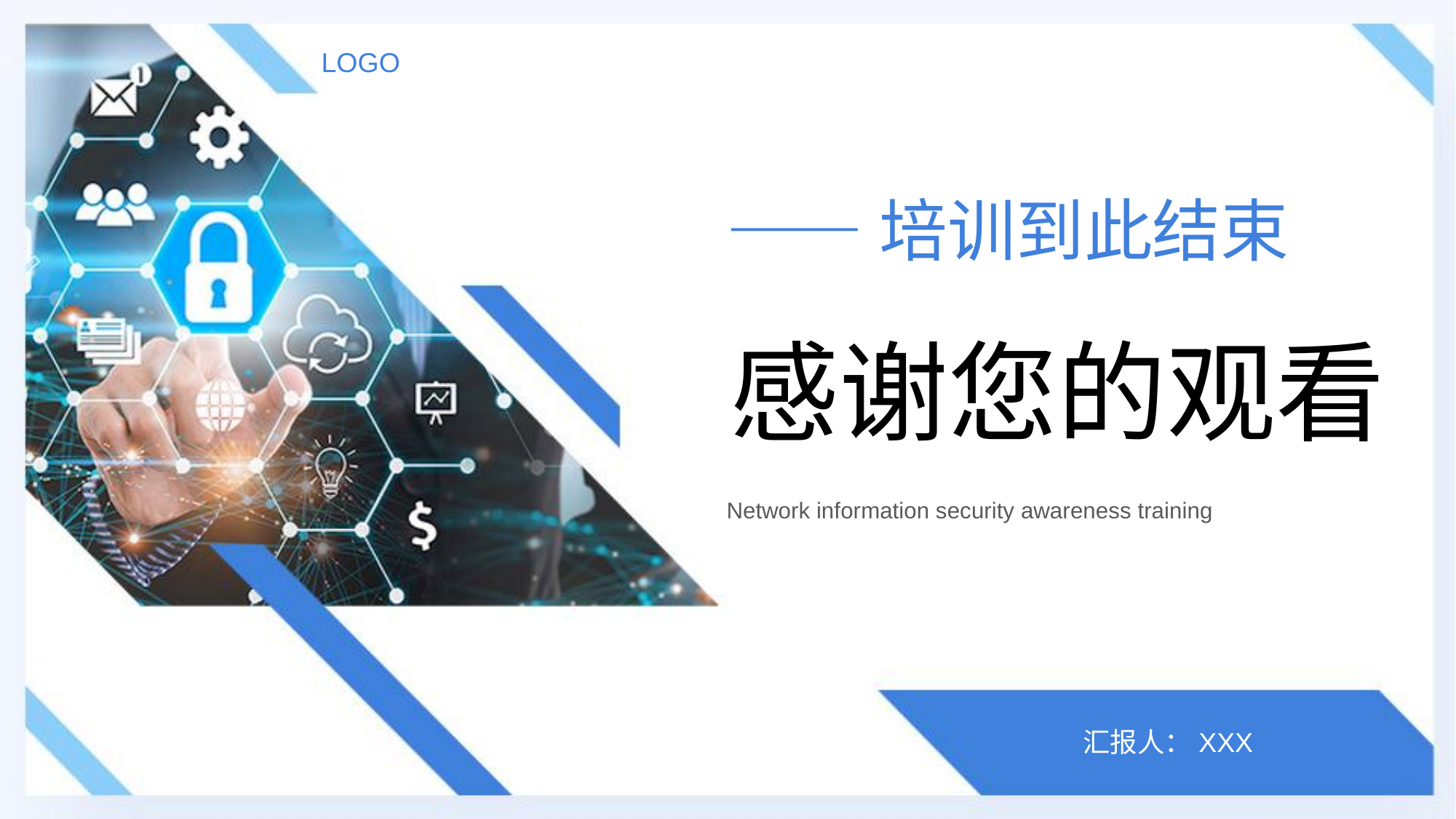

LOGO
——培训到此结束
感谢您的观看
Network information security awareness training
汇报人：XXX